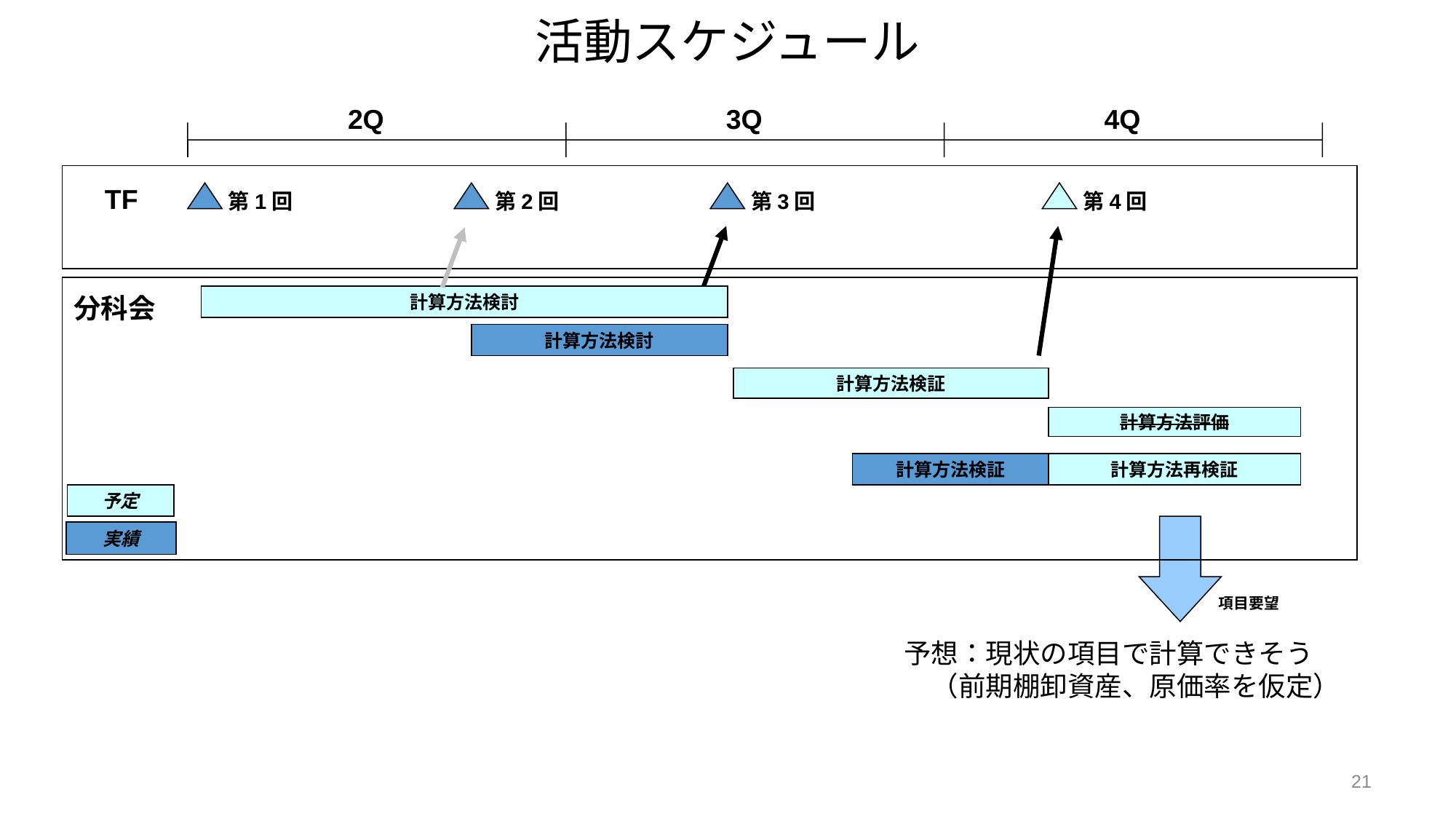

活動スケジュール
2Q
3Q
4Q

TF

第1回

第2回

第3回

第4回

分科会
計算方法検討
計算方法検討
計算方法検証
計算方法評価
計算方法検証
計算方法再検証
予定

実績
項目要望
予想：現状の項目で計算できそう
　（前期棚卸資産、原価率を仮定）
21